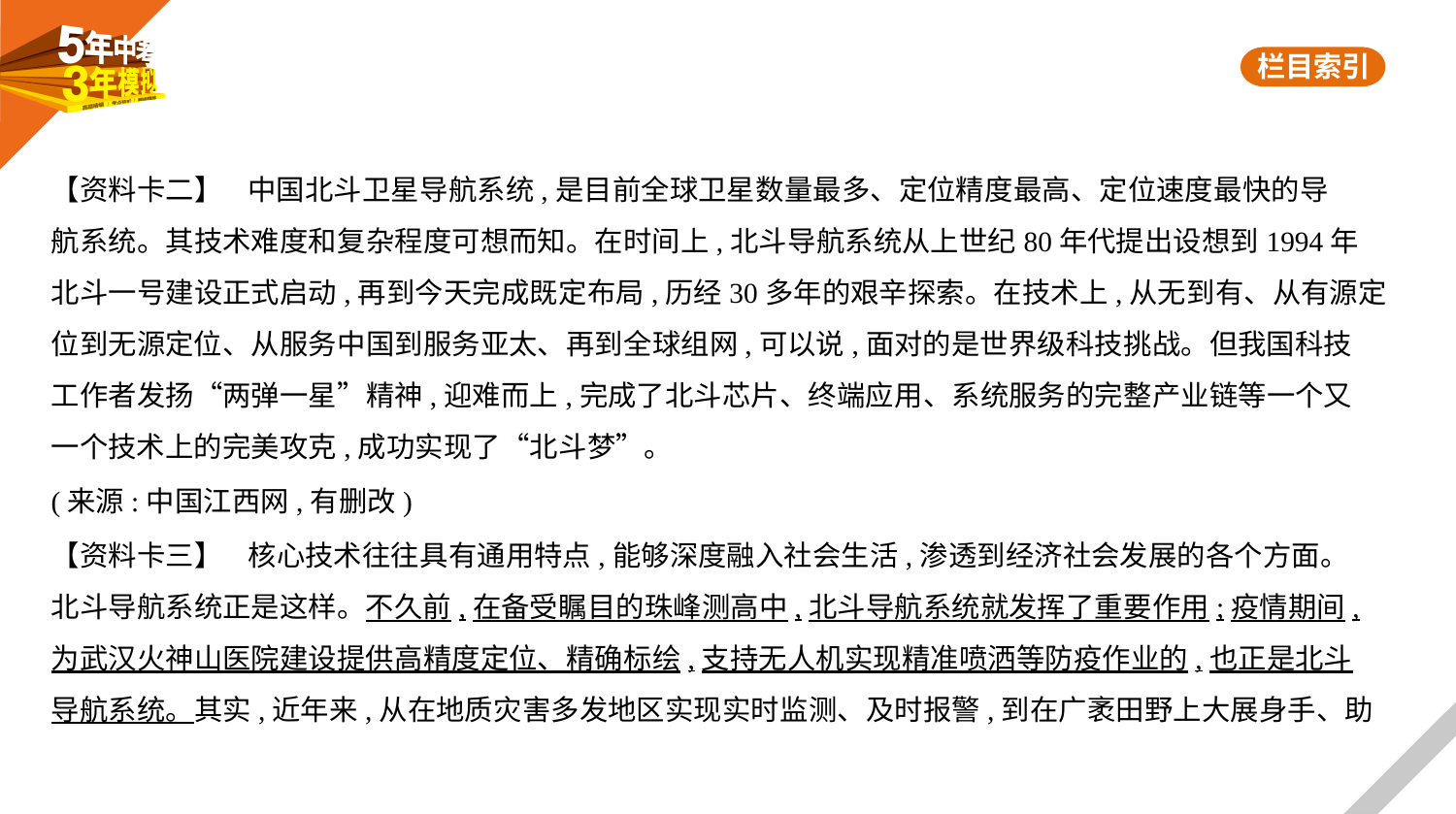

【资料卡二】    中国北斗卫星导航系统,是目前全球卫星数量最多、定位精度最高、定位速度最快的导
航系统。其技术难度和复杂程度可想而知。在时间上,北斗导航系统从上世纪80年代提出设想到1994年
北斗一号建设正式启动,再到今天完成既定布局,历经30多年的艰辛探索。在技术上,从无到有、从有源定
位到无源定位、从服务中国到服务亚太、再到全球组网,可以说,面对的是世界级科技挑战。但我国科技
工作者发扬“两弹一星”精神,迎难而上,完成了北斗芯片、终端应用、系统服务的完整产业链等一个又
一个技术上的完美攻克,成功实现了“北斗梦”。
(来源:中国江西网,有删改)
【资料卡三】    核心技术往往具有通用特点,能够深度融入社会生活,渗透到经济社会发展的各个方面。
北斗导航系统正是这样。不久前,在备受瞩目的珠峰测高中,北斗导航系统就发挥了重要作用;疫情期间,
为武汉火神山医院建设提供高精度定位、精确标绘,支持无人机实现精准喷洒等防疫作业的,也正是北斗
导航系统。其实,近年来,从在地质灾害多发地区实现实时监测、及时报警,到在广袤田野上大展身手、助